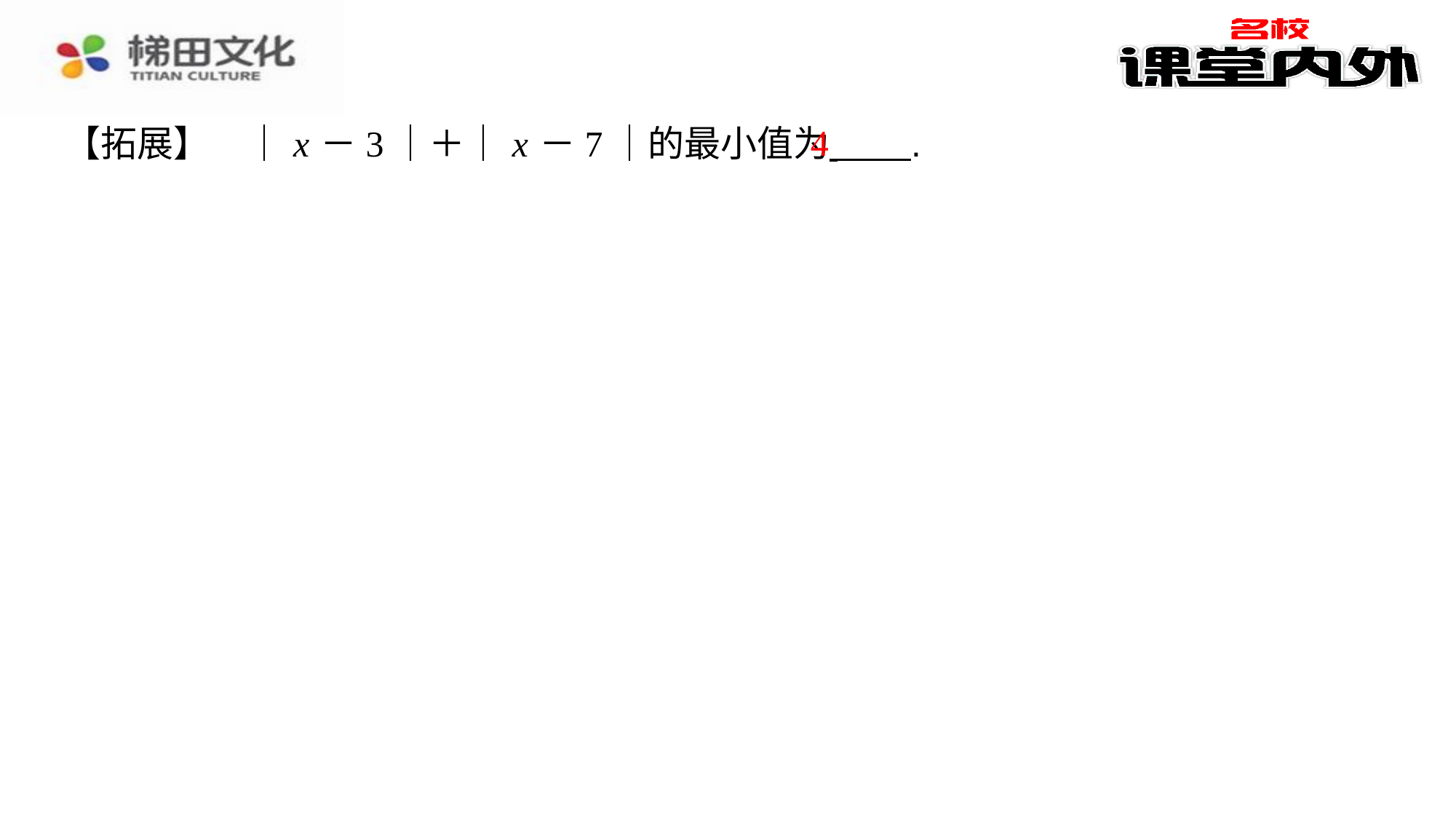

4
【拓展】　｜ x －3｜＋｜ x －7｜的最小值为            ⁠.